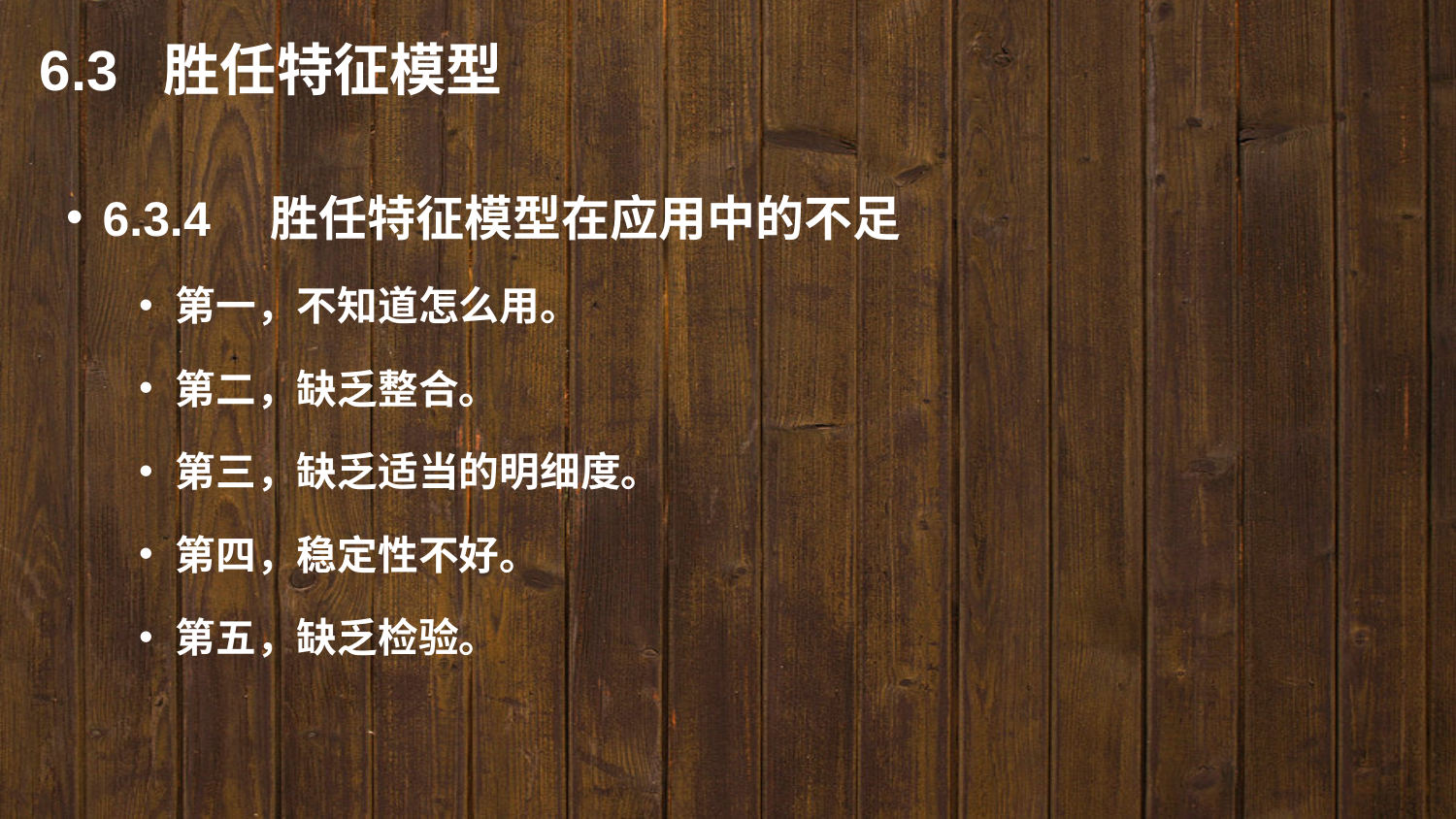

6.3  胜任特征模型
6.3.4　胜任特征模型在应用中的不足
第一，不知道怎么用。
第二，缺乏整合。
第三，缺乏适当的明细度。
第四，稳定性不好。
第五，缺乏检验。